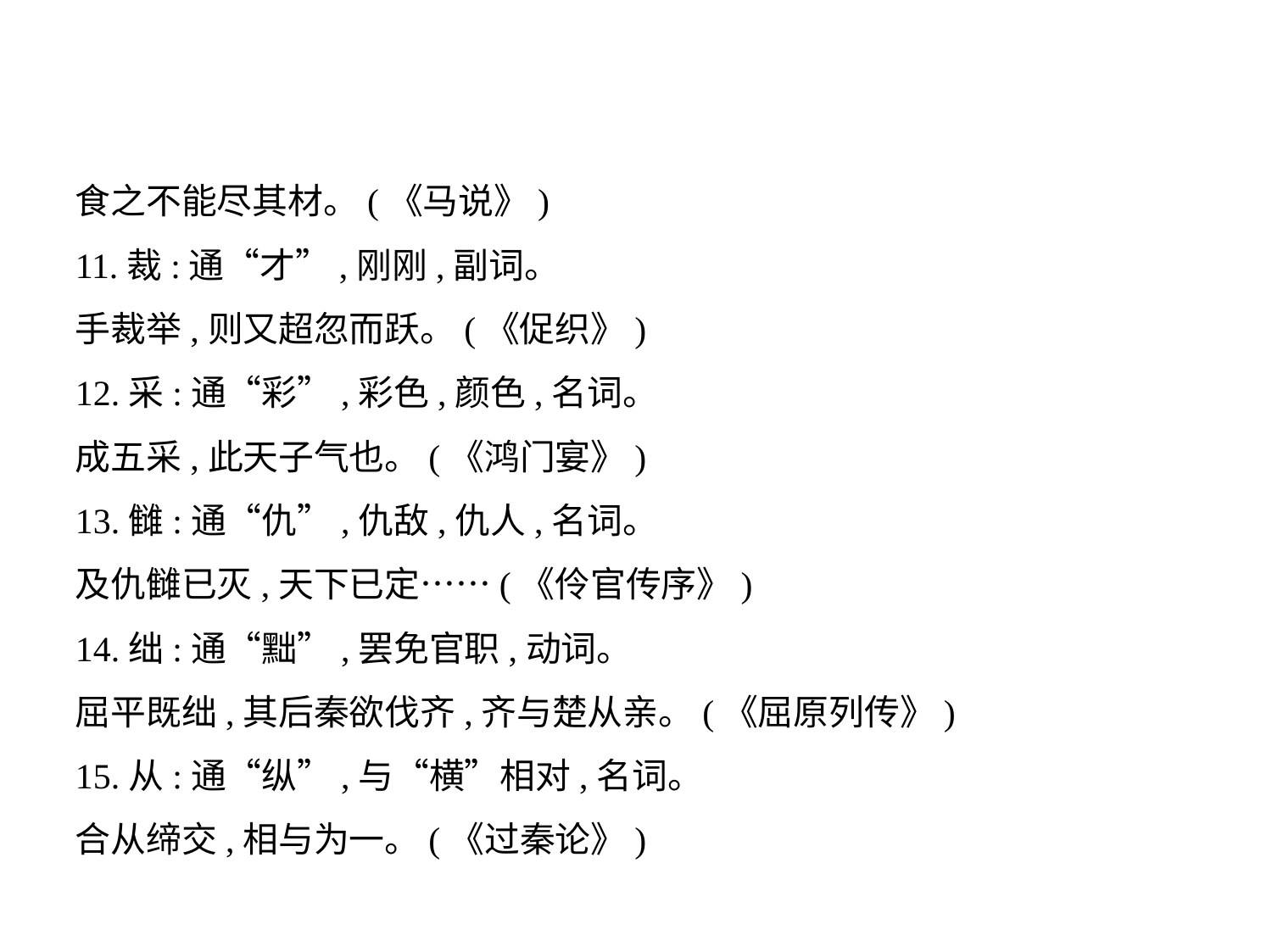

食之不能尽其材。(《马说》)
11.裁:通“才”,刚刚,副词。
手裁举,则又超忽而跃。(《促织》)
12.采:通“彩”,彩色,颜色,名词。
成五采,此天子气也。(《鸿门宴》)
13.雠:通“仇”,仇敌,仇人,名词。
及仇雠已灭,天下已定……(《伶官传序》)
14.绌:通“黜”,罢免官职,动词。
屈平既绌,其后秦欲伐齐,齐与楚从亲。(《屈原列传》)
15.从:通“纵”,与“横”相对,名词。
合从缔交,相与为一。(《过秦论》)